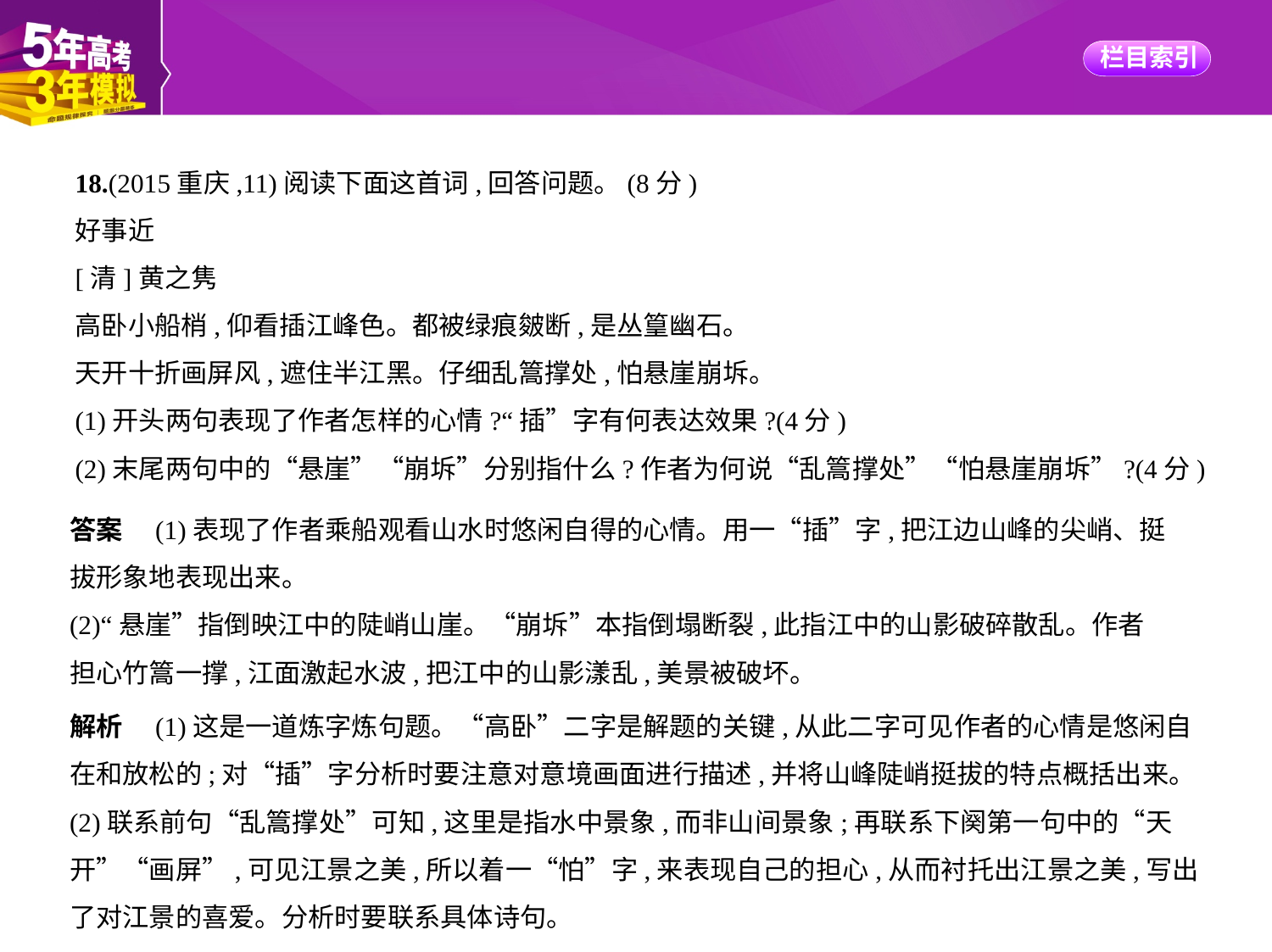

18.(2015重庆,11)阅读下面这首词,回答问题。(8分)
好事近
[清]黄之隽
高卧小船梢,仰看插江峰色。都被绿痕皴断,是丛篁幽石。
天开十折画屏风,遮住半江黑。仔细乱篙撑处,怕悬崖崩坼。
(1)开头两句表现了作者怎样的心情?“插”字有何表达效果?(4分)
(2)末尾两句中的“悬崖”“崩坼”分别指什么?作者为何说“乱篙撑处”“怕悬崖崩坼”?(4分)
答案　(1)表现了作者乘船观看山水时悠闲自得的心情。用一“插”字,把江边山峰的尖峭、挺
拔形象地表现出来。
(2)“悬崖”指倒映江中的陡峭山崖。“崩坼”本指倒塌断裂,此指江中的山影破碎散乱。作者
担心竹篙一撑,江面激起水波,把江中的山影漾乱,美景被破坏。
解析　(1)这是一道炼字炼句题。“高卧”二字是解题的关键,从此二字可见作者的心情是悠闲自在和放松的;对“插”字分析时要注意对意境画面进行描述,并将山峰陡峭挺拔的特点概括出来。
(2)联系前句“乱篙撑处”可知,这里是指水中景象,而非山间景象;再联系下阕第一句中的“天
开”“画屏”,可见江景之美,所以着一“怕”字,来表现自己的担心,从而衬托出江景之美,写出
了对江景的喜爱。分析时要联系具体诗句。